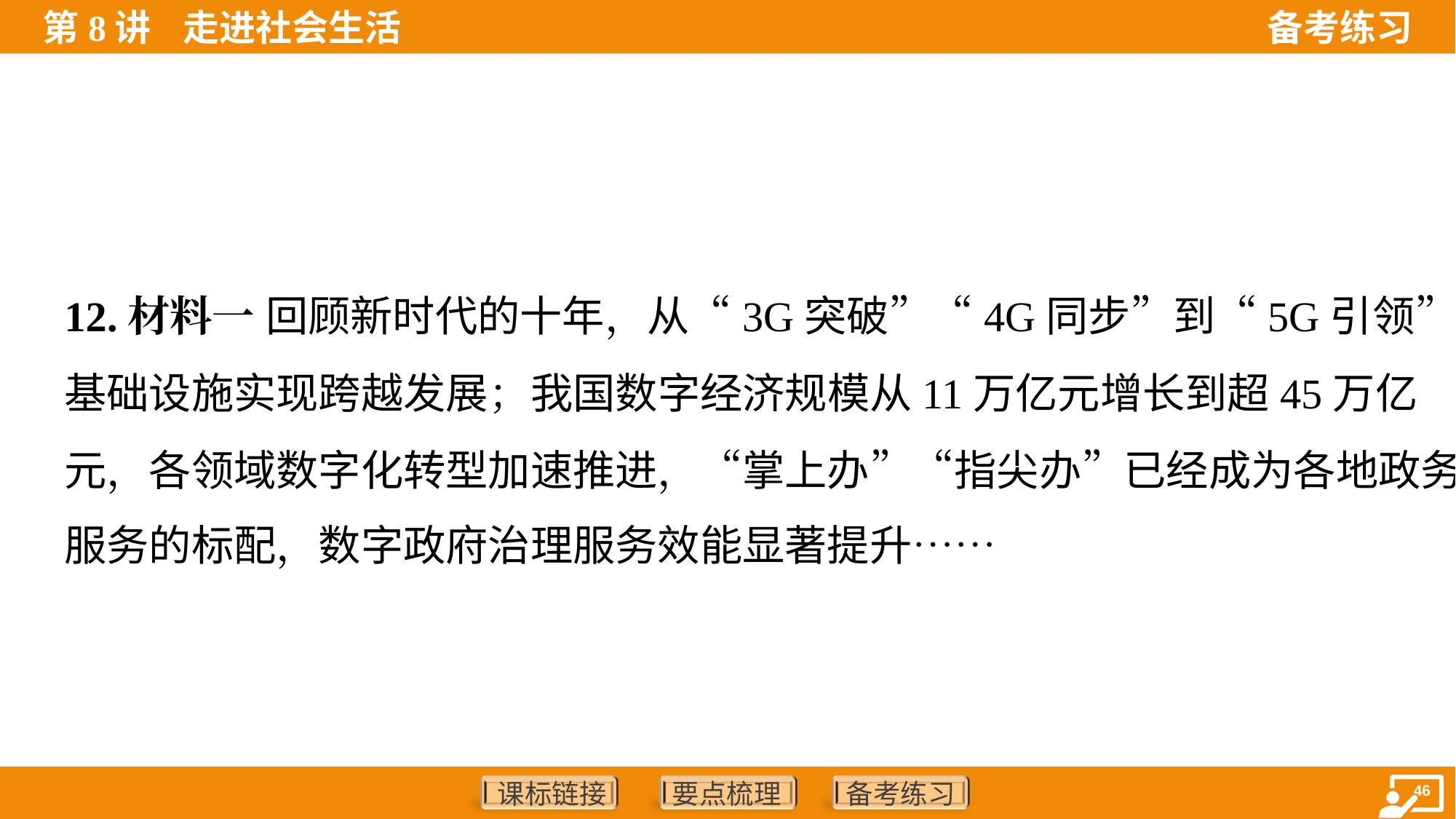

12.材料一 回顾新时代的十年，从“3G突破”“4G同步”到“5G引领”，数字
基础设施实现跨越发展；我国数字经济规模从11万亿元增长到超45万亿
元，各领域数字化转型加速推进，“掌上办”“指尖办”已经成为各地政务
服务的标配，数字政府治理服务效能显著提升……